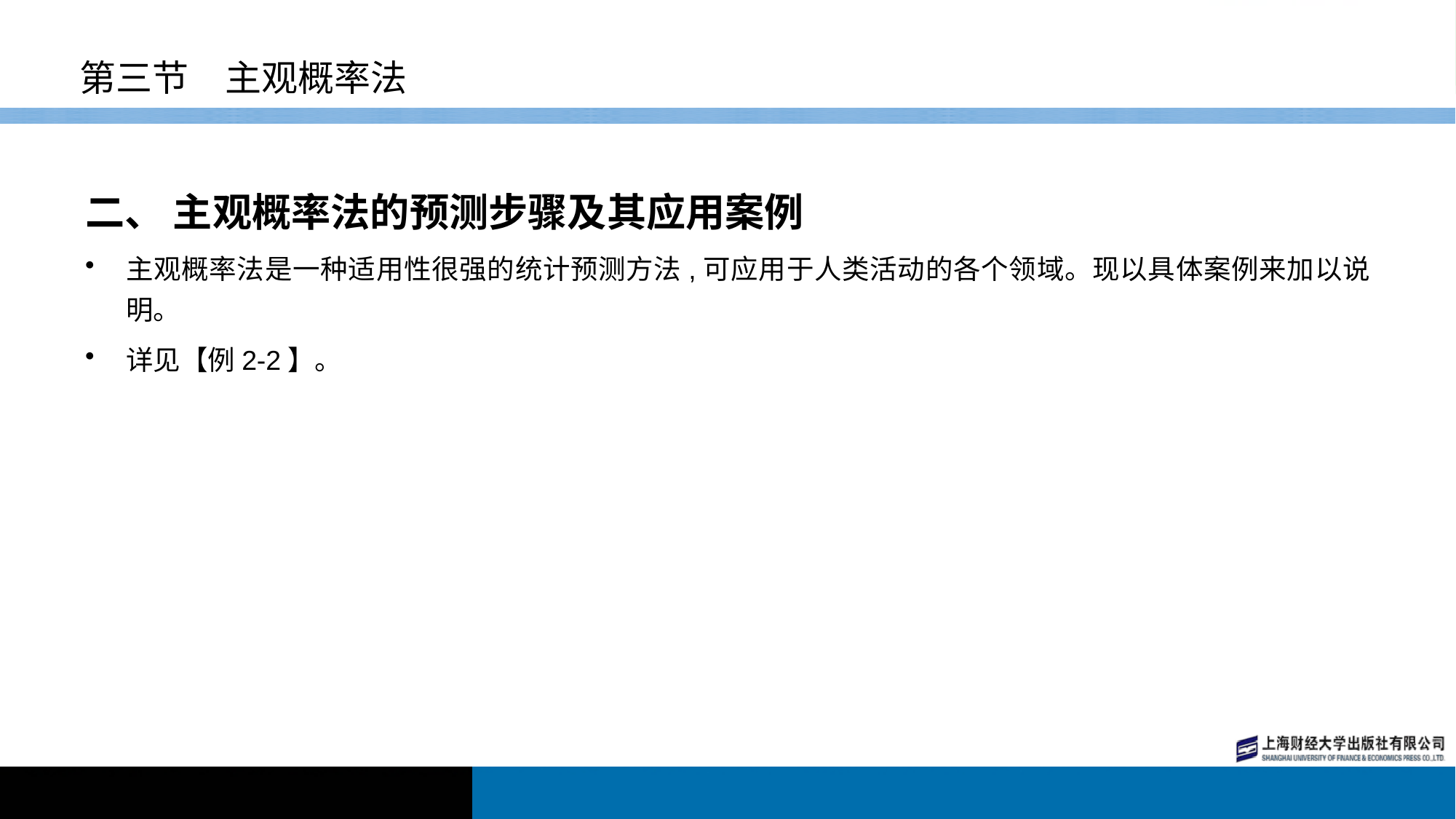

# 第三节　主观概率法
二、 主观概率法的预测步骤及其应用案例
主观概率法是一种适用性很强的统计预测方法,可应用于人类活动的各个领域。现以具体案例来加以说明。
详见【例2-2】。
11